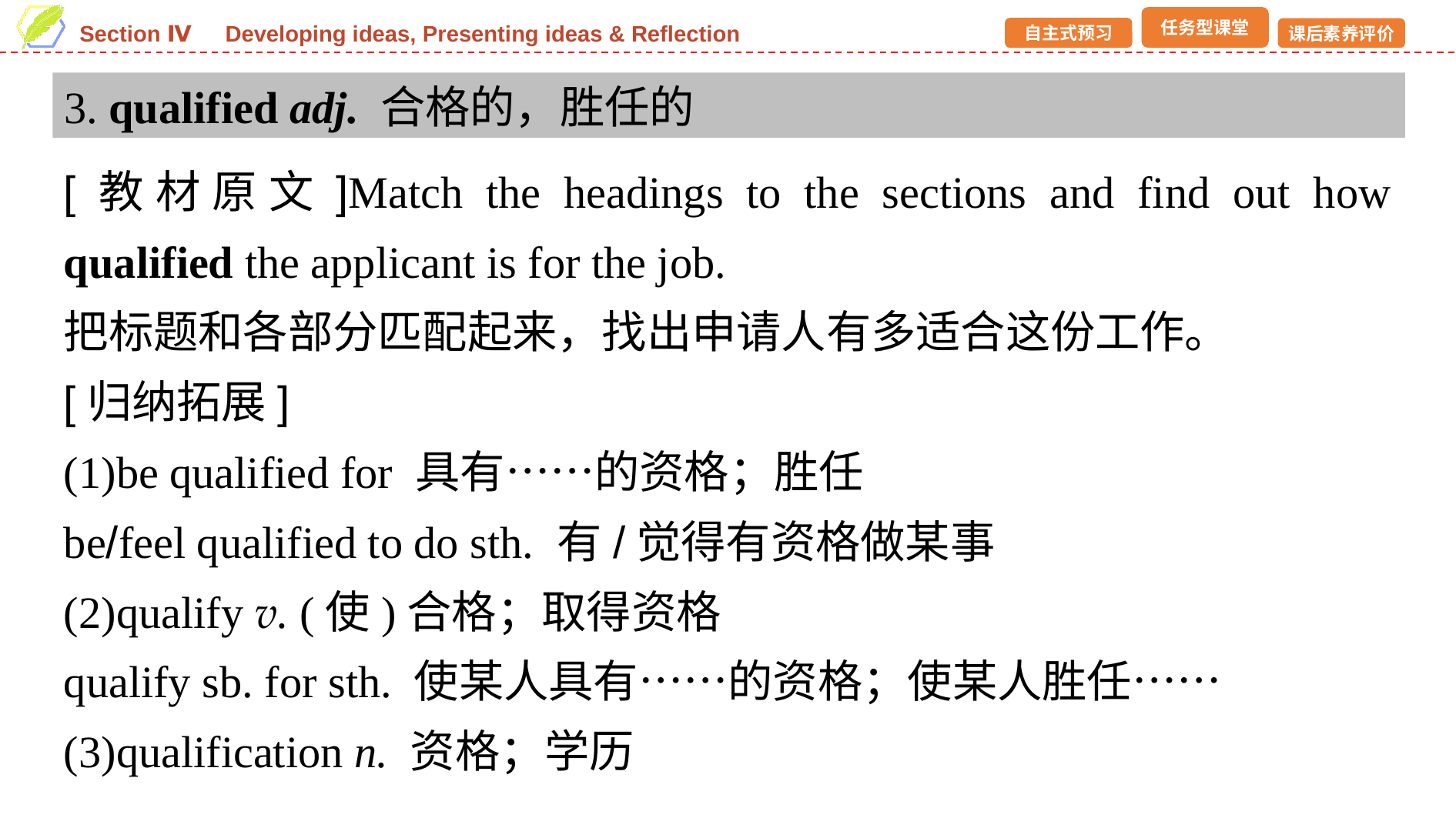

3. qualified adj. 合格的，胜任的
[教材原文]Match the headings to the sections and find out how qualified the applicant is for the job.
把标题和各部分匹配起来，找出申请人有多适合这份工作。
[归纳拓展]
(1)be qualified for 具有……的资格；胜任
be/feel qualified to do sth. 有/觉得有资格做某事
(2)qualify v. (使)合格；取得资格
qualify sb. for sth. 使某人具有……的资格；使某人胜任……
(3)qualification n. 资格；学历